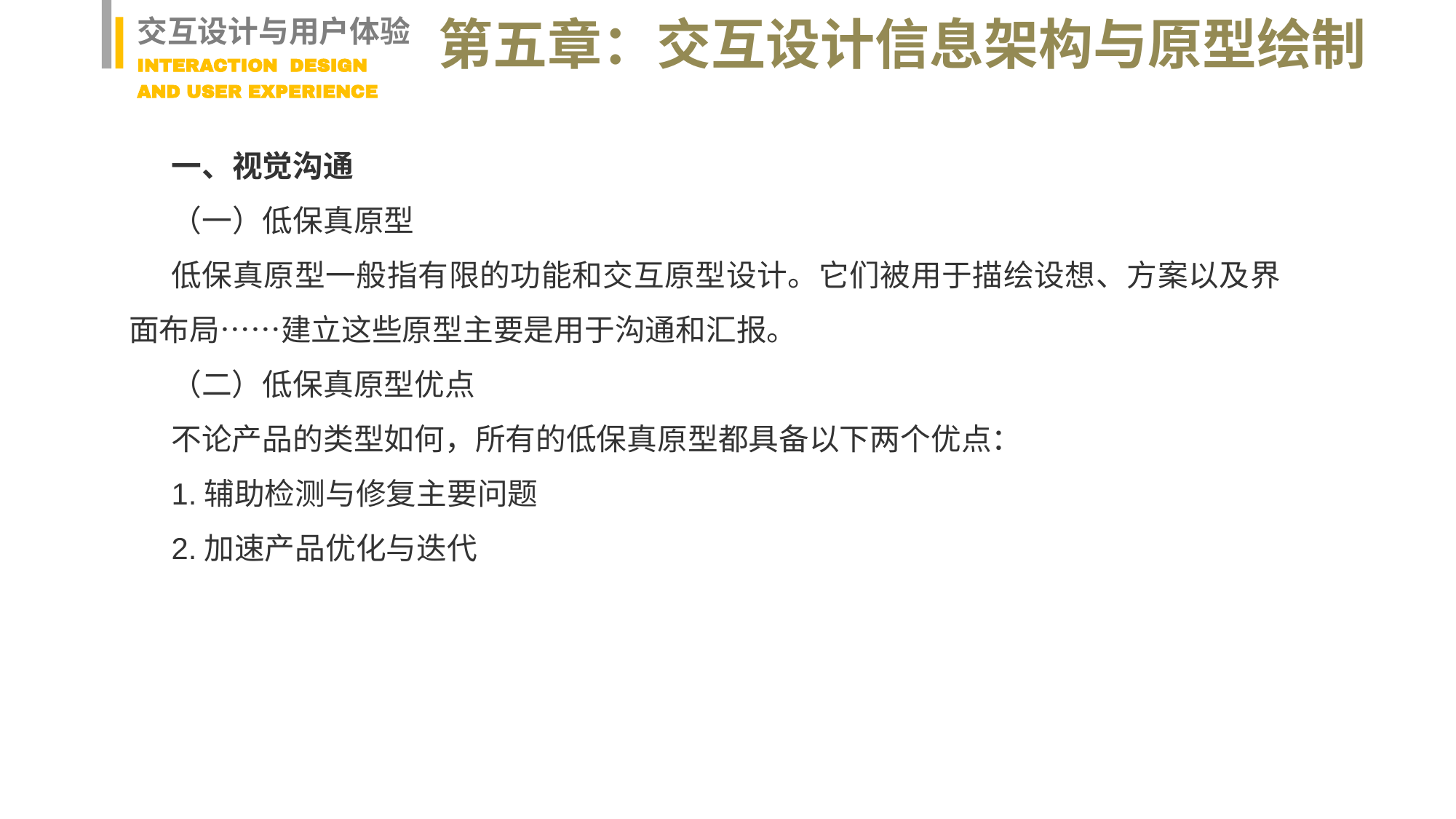

交互设计与用户体验
INTERACTION  DESIGN
AND USER EXPERIENCE
第五章：交互设计信息架构与原型绘制

一、视觉沟通
（一）低保真原型
低保真原型一般指有限的功能和交互原型设计。它们被用于描绘设想、方案以及界面布局……建立这些原型主要是用于沟通和汇报。
（二）低保真原型优点
不论产品的类型如何，所有的低保真原型都具备以下两个优点：
1.辅助检测与修复主要问题
2.加速产品优化与迭代